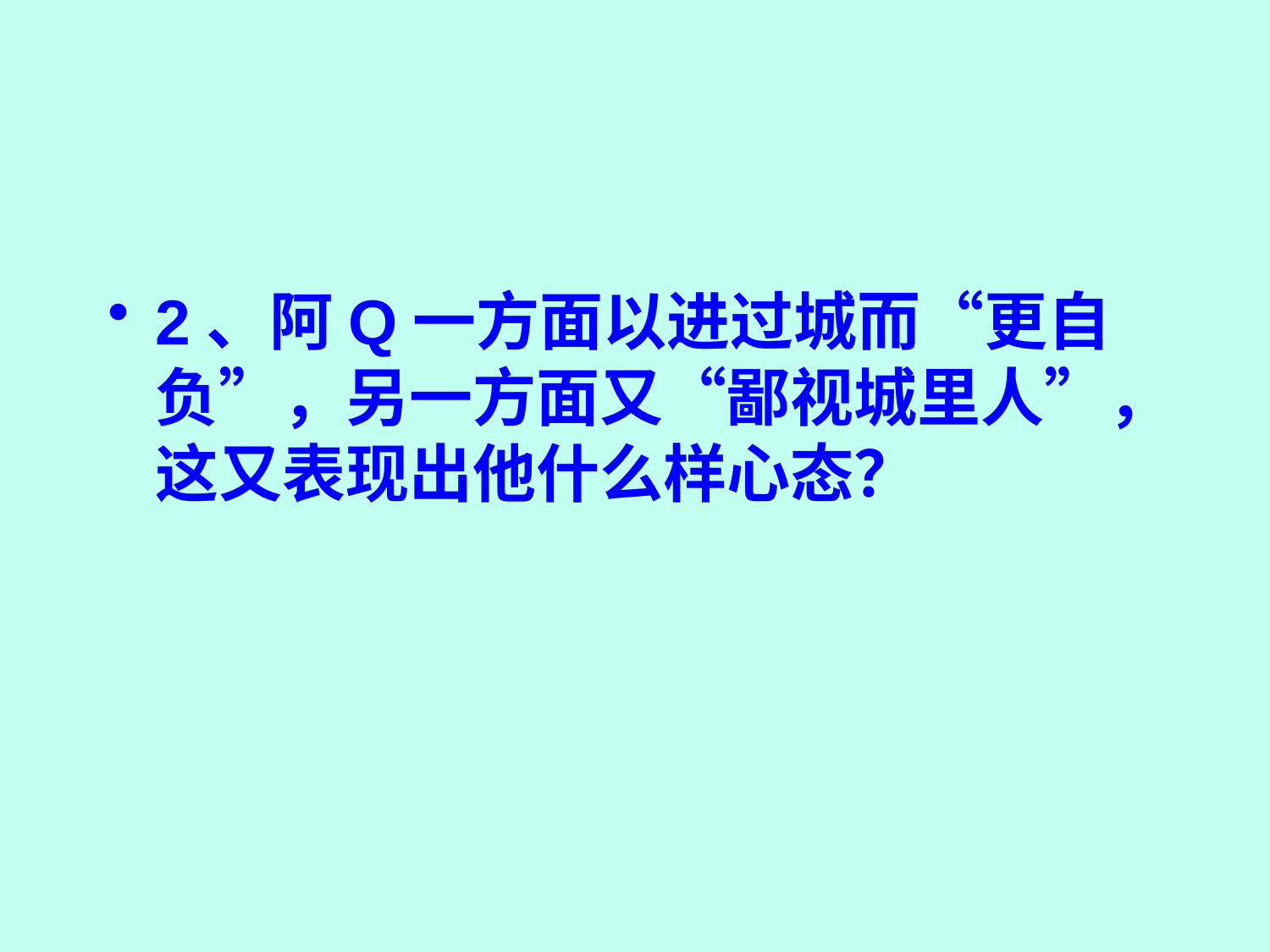

#
2、阿Q一方面以进过城而“更自负”，另一方面又“鄙视城里人”，这又表现出他什么样心态？